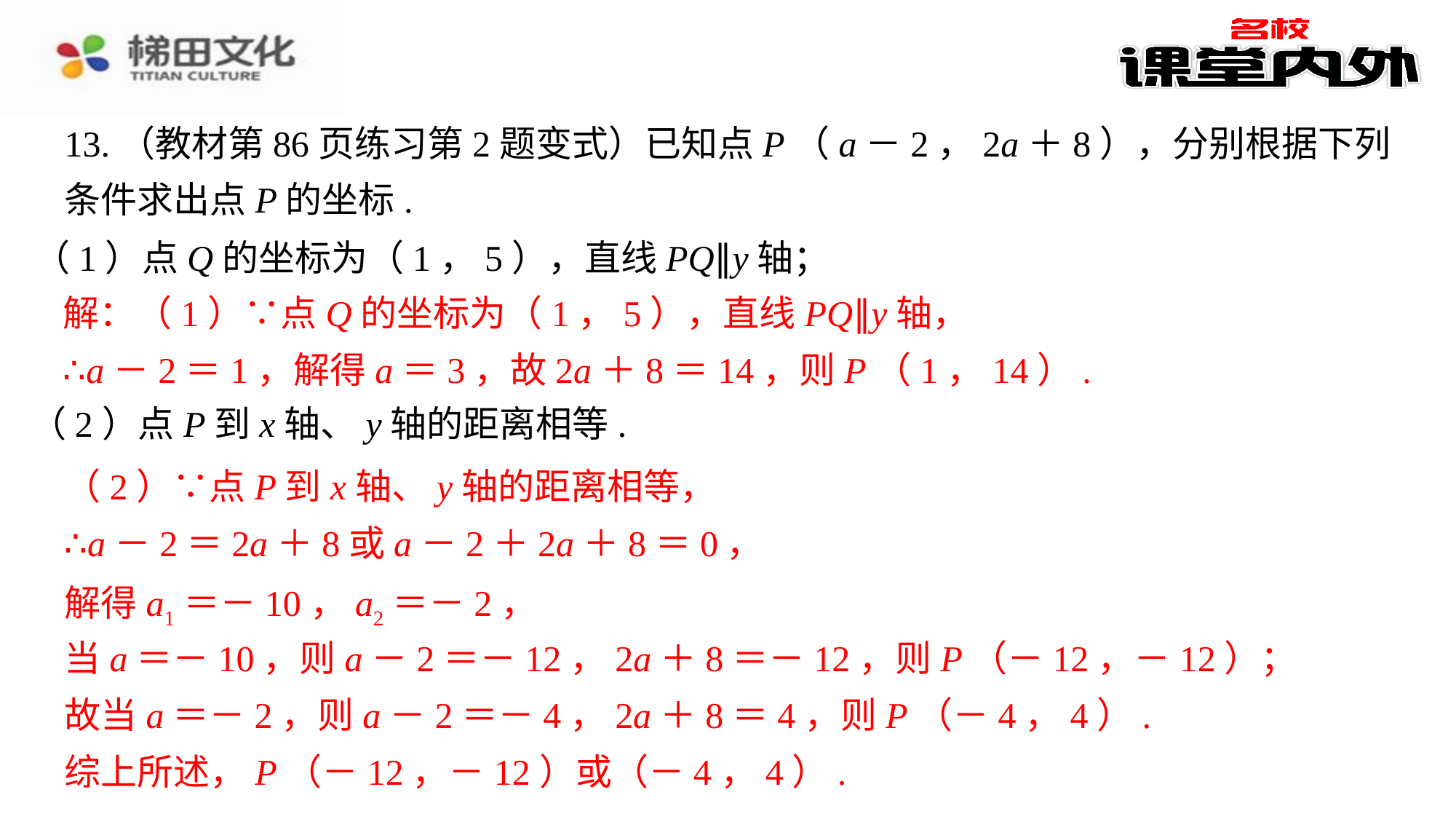

13.（教材第86页练习第2题变式）已知点P（a－2，2a＋8），分别根据下列条件求出点P的坐标.
（1）点Q的坐标为（1，5），直线PQ∥y轴；
解：（1）∵点Q的坐标为（1，5），直线PQ∥y轴，
∴a－2＝1，解得a＝3，故2a＋8＝14，则P（1，14）.
解：（1）∵点Q的坐标为（1，5），直线PQ∥y轴，⁠
∴a－2＝1，解得a＝3，故2a＋8＝14，则P（1，14）.⁠
（2）点P到x轴、y轴的距离相等.
（2）∵点P到x轴、y轴的距离相等，
（2）∵点P到x轴、y轴的距离相等，⁠
∴a－2＝2a＋8或a－2＋2a＋8＝0，⁠
∴a－2＝2a＋8或a－2＋2a＋8＝0，
解得a1＝－10，a2＝－2，
解得a1＝－10，a2＝－2，⁠
当a＝－10，则a－2＝－12，2a＋8＝－12，则P（－12，－12）；⁠
故当a＝－2，则a－2＝－4，2a＋8＝4，则P（－4，4）.⁠
综上所述，P（－12，－12）或（－4，4）.⁠
当a＝－10，则a－2＝－12，2a＋8＝－12，则P（－12，－12）；
故当a＝－2，则a－2＝－4，2a＋8＝4，则P（－4，4）.
综上所述，P（－12，－12）或（－4，4）.